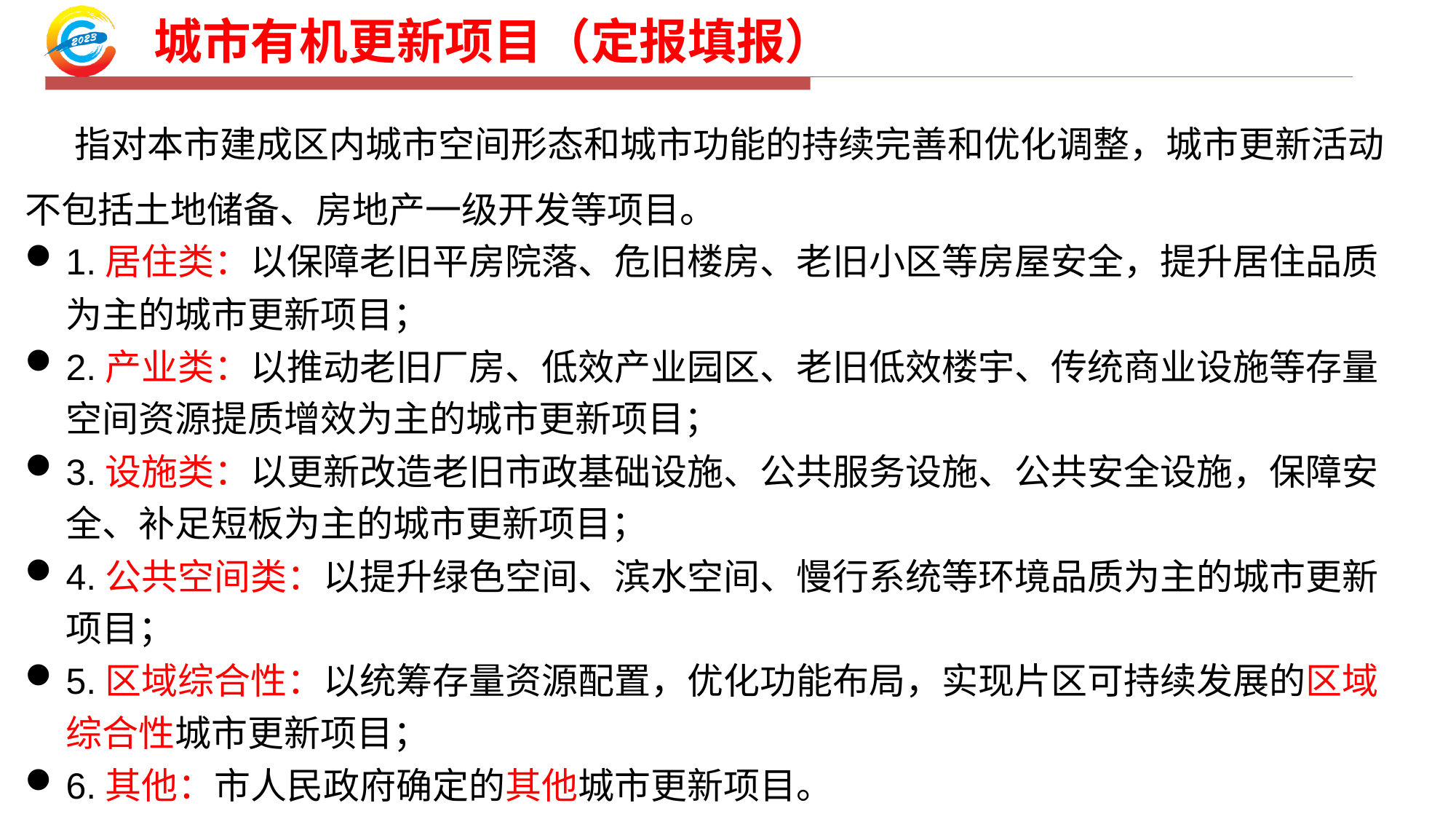

城市有机更新项目（定报填报）
     指对本市建成区内城市空间形态和城市功能的持续完善和优化调整，城市更新活动不包括土地储备、房地产一级开发等项目。
1.居住类：以保障老旧平房院落、危旧楼房、老旧小区等房屋安全，提升居住品质为主的城市更新项目；
2.产业类：以推动老旧厂房、低效产业园区、老旧低效楼宇、传统商业设施等存量空间资源提质增效为主的城市更新项目；
3.设施类：以更新改造老旧市政基础设施、公共服务设施、公共安全设施，保障安全、补足短板为主的城市更新项目；
4.公共空间类：以提升绿色空间、滨水空间、慢行系统等环境品质为主的城市更新项目；
5.区域综合性：以统筹存量资源配置，优化功能布局，实现片区可持续发展的区域综合性城市更新项目；
6.其他：市人民政府确定的其他城市更新项目。